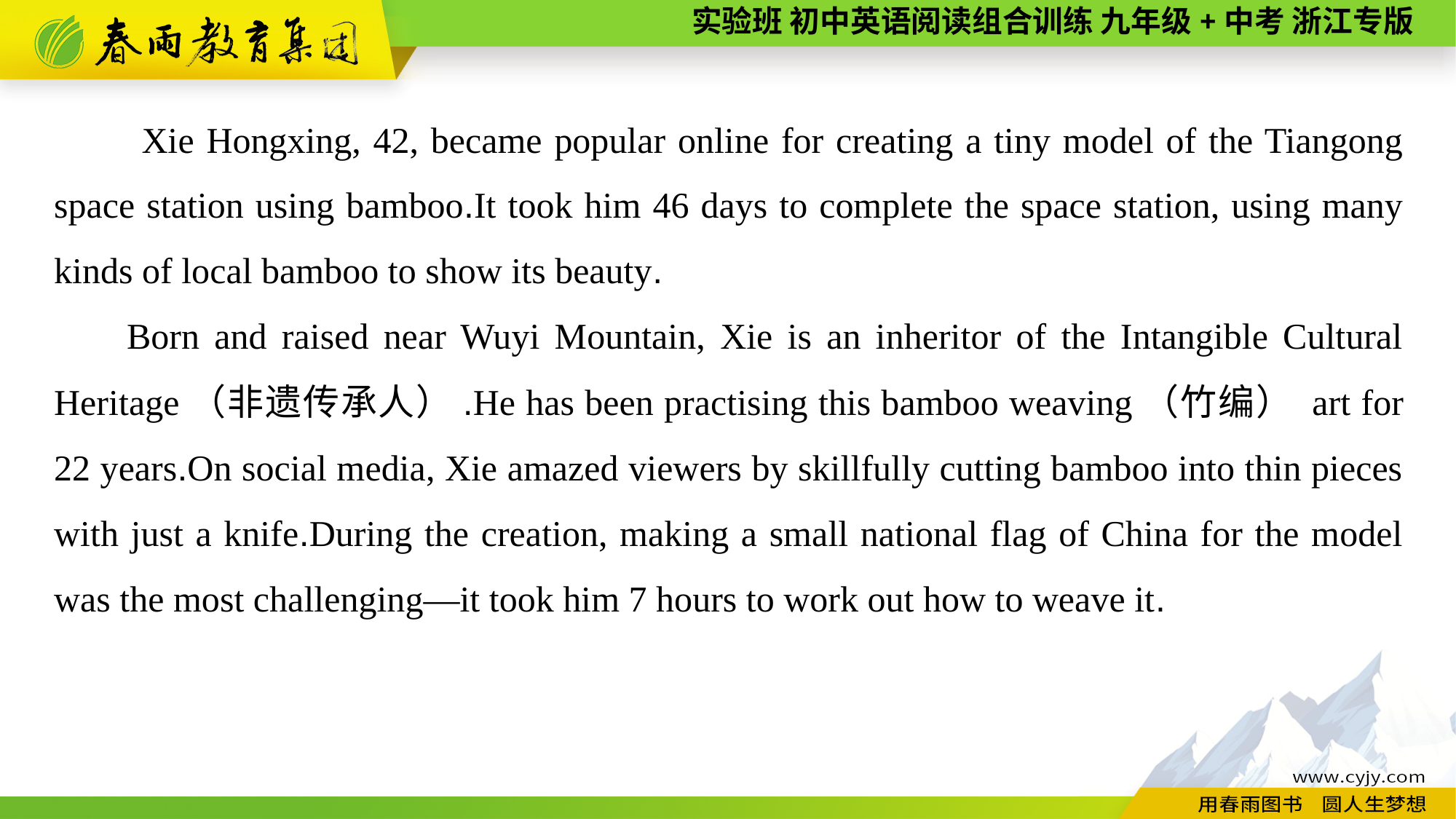

Xie Hongxing, 42, became popular online for creating a tiny model of the Tiangong space station using bamboo.It took him 46 days to complete the space station, using many kinds of local bamboo to show its beauty.
Born and raised near Wuyi Mountain, Xie is an inheritor of the Intangible Cultural Heritage（非遗传承人）.He has been practising this bamboo weaving（竹编） art for 22 years.On social media, Xie amazed viewers by skillfully cutting bamboo into thin pieces with just a knife.During the creation, making a small national flag of China for the model was the most challenging—it took him 7 hours to work out how to weave it.